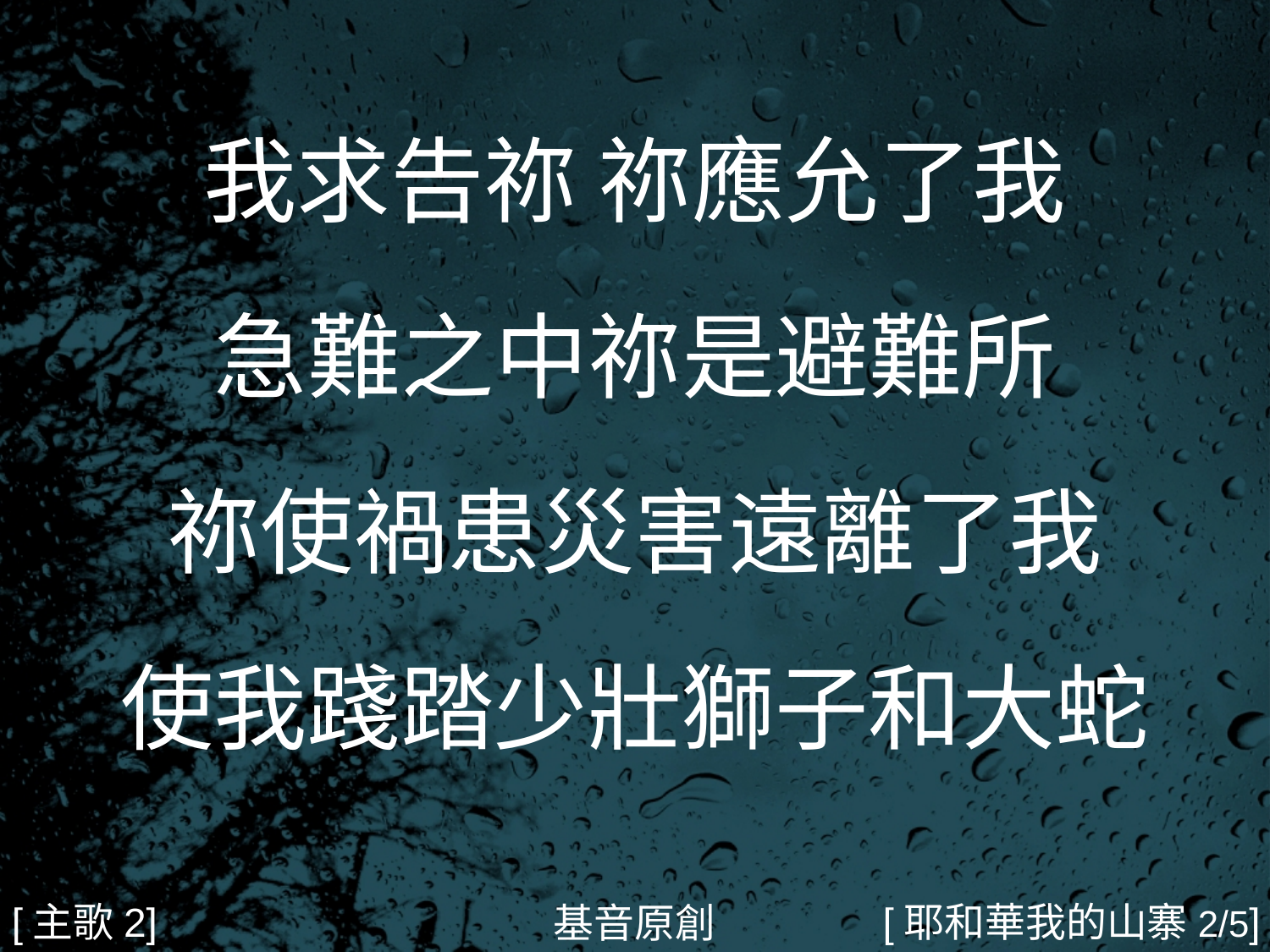

我求告祢 祢應允了我

急難之中祢是避難所

祢使禍患災害遠離了我

使我踐踏少壯獅子和大蛇
#

[主歌2]
[耶和華我的山寨2/5]
基音原創